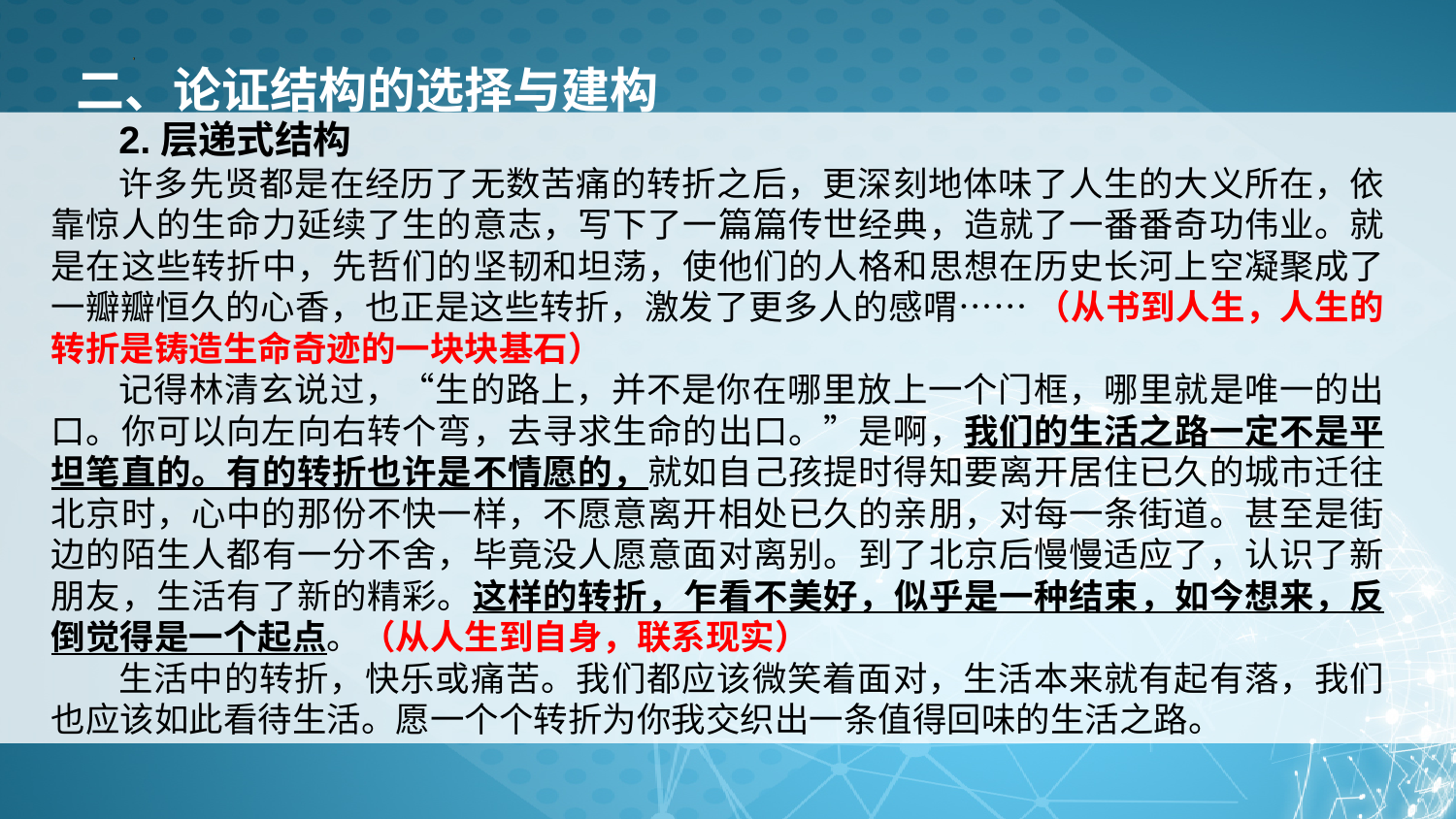

二、论证结构的选择与建构
2.层递式结构
许多先贤都是在经历了无数苦痛的转折之后，更深刻地体味了人生的大义所在，依靠惊人的生命力延续了生的意志，写下了一篇篇传世经典，造就了一番番奇功伟业。就是在这些转折中，先哲们的坚韧和坦荡，使他们的人格和思想在历史长河上空凝聚成了一瓣瓣恒久的心香，也正是这些转折，激发了更多人的感喟…… （从书到人生，人生的转折是铸造生命奇迹的一块块基石）
记得林清玄说过，“生的路上，并不是你在哪里放上一个门框，哪里就是唯一的出口。你可以向左向右转个弯，去寻求生命的出口。”是啊，我们的生活之路一定不是平坦笔直的。有的转折也许是不情愿的，就如自己孩提时得知要离开居住已久的城市迁往北京时，心中的那份不快一样，不愿意离开相处已久的亲朋，对每一条街道。甚至是街边的陌生人都有一分不舍，毕竟没人愿意面对离别。到了北京后慢慢适应了，认识了新朋友，生活有了新的精彩。这样的转折，乍看不美好，似乎是一种结束，如今想来，反倒觉得是一个起点。（从人生到自身，联系现实）
生活中的转折，快乐或痛苦。我们都应该微笑着面对，生活本来就有起有落，我们也应该如此看待生活。愿一个个转折为你我交织出一条值得回味的生活之路。